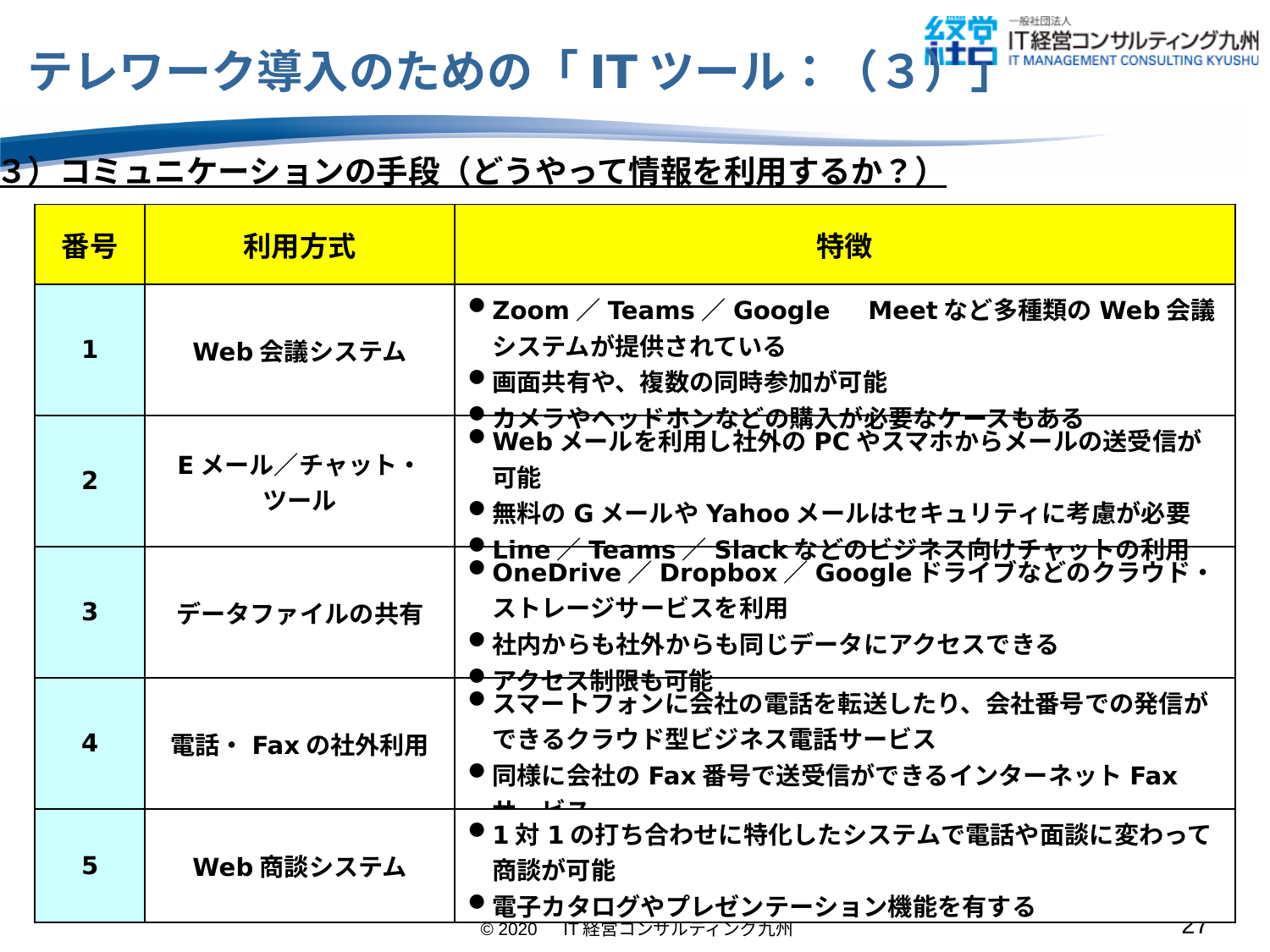

# テレワーク導入のための「ITツール：（３）」
（３）コミュニケーションの手段（どうやって情報を利用するか？）
| 番号 | 利用方式 | 特徴 |
| --- | --- | --- |
| 1 | Web会議システム | Zoom／Teams／Google　Meetなど多種類のWeb会議システムが提供されている 画面共有や、複数の同時参加が可能 カメラやヘッドホンなどの購入が必要なケースもある |
| 2 | Eメール／チャット・ツール | Webメールを利用し社外のPCやスマホからメールの送受信が可能 無料のGメールやYahooメールはセキュリティに考慮が必要 Line／Teams／Slackなどのビジネス向けチャットの利用 |
| 3 | データファイルの共有 | OneDrive／Dropbox／Googleドライブなどのクラウド・ストレージサービスを利用 社内からも社外からも同じデータにアクセスできる アクセス制限も可能 |
| 4 | 電話・Faxの社外利用 | スマートフォンに会社の電話を転送したり、会社番号での発信ができるクラウド型ビジネス電話サービス 同様に会社のFax番号で送受信ができるインターネットFaxサービス |
| 5 | Web商談システム | 1対1の打ち合わせに特化したシステムで電話や面談に変わって商談が可能 電子カタログやプレゼンテーション機能を有する |
27